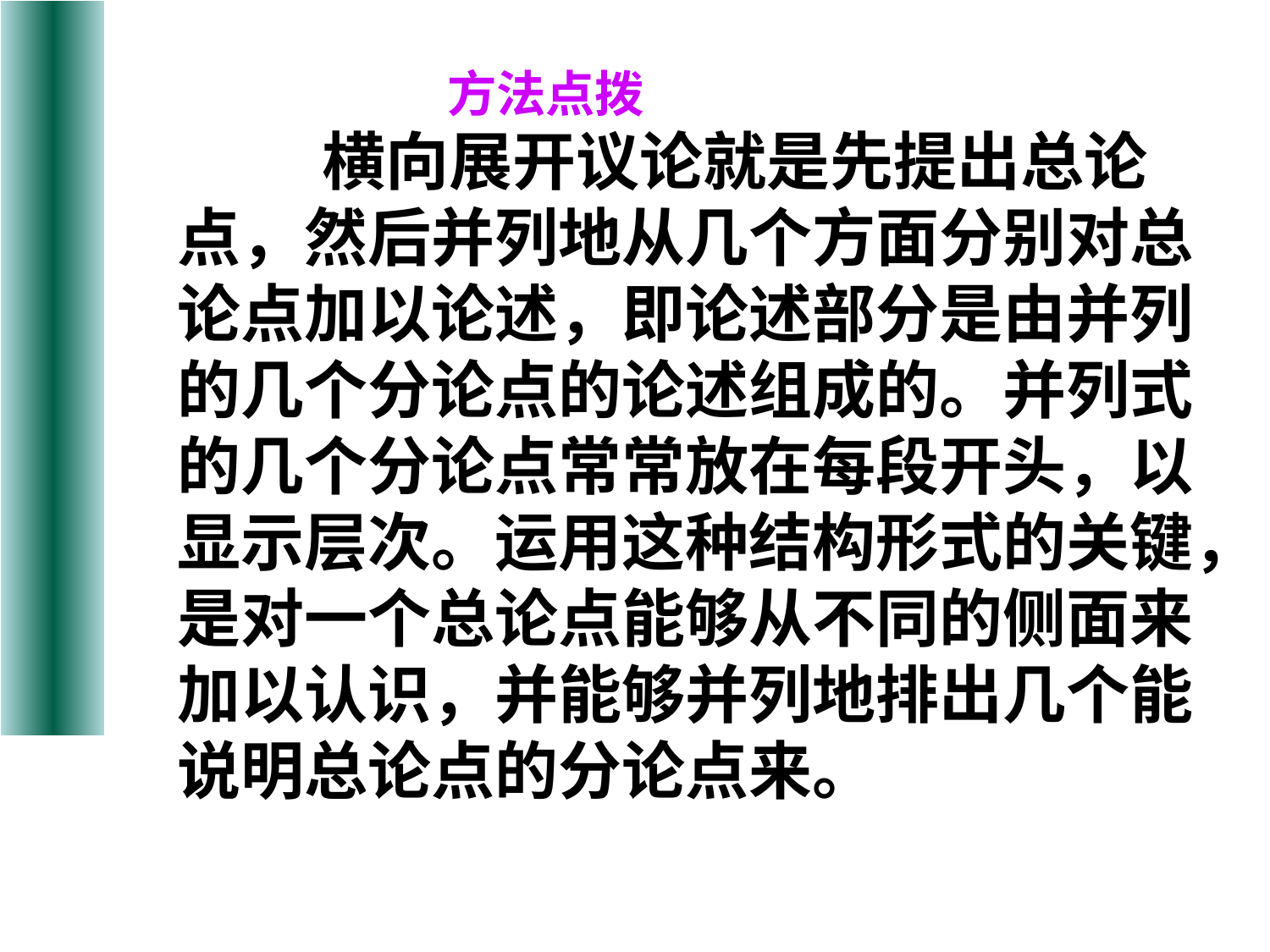

方法点拨
         横向展开议论就是先提出总论点，然后并列地从几个方面分别对总论点加以论述，即论述部分是由并列的几个分论点的论述组成的。并列式的几个分论点常常放在每段开头，以显示层次。运用这种结构形式的关键，是对一个总论点能够从不同的侧面来加以认识，并能够并列地排出几个能说明总论点的分论点来。